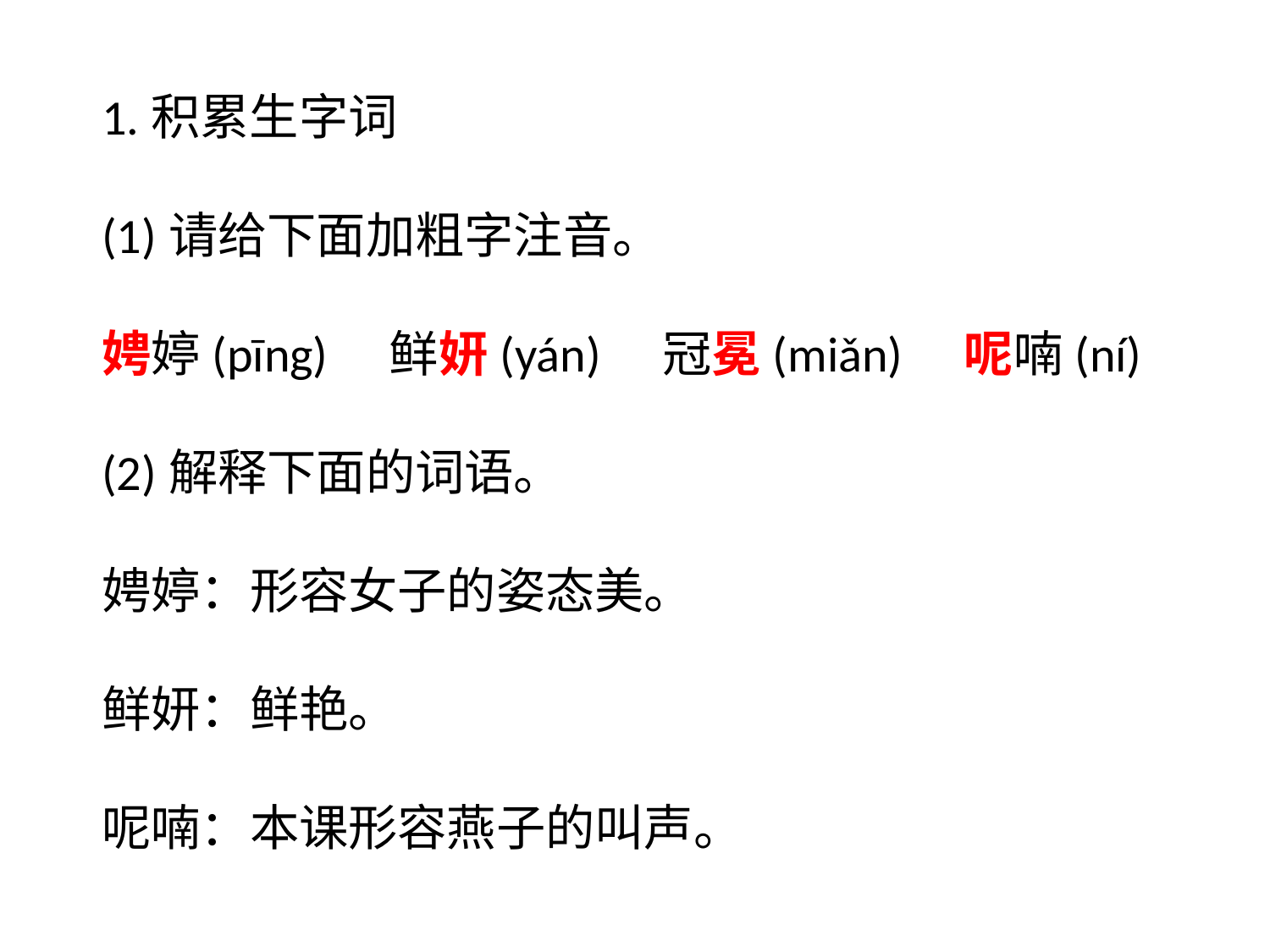

1.积累生字词
(1)请给下面加粗字注音。
娉婷(pīng)　鲜妍(yán)　冠冕(miǎn)　呢喃(ní)
(2)解释下面的词语。
娉婷：形容女子的姿态美。
鲜妍：鲜艳。
呢喃：本课形容燕子的叫声。